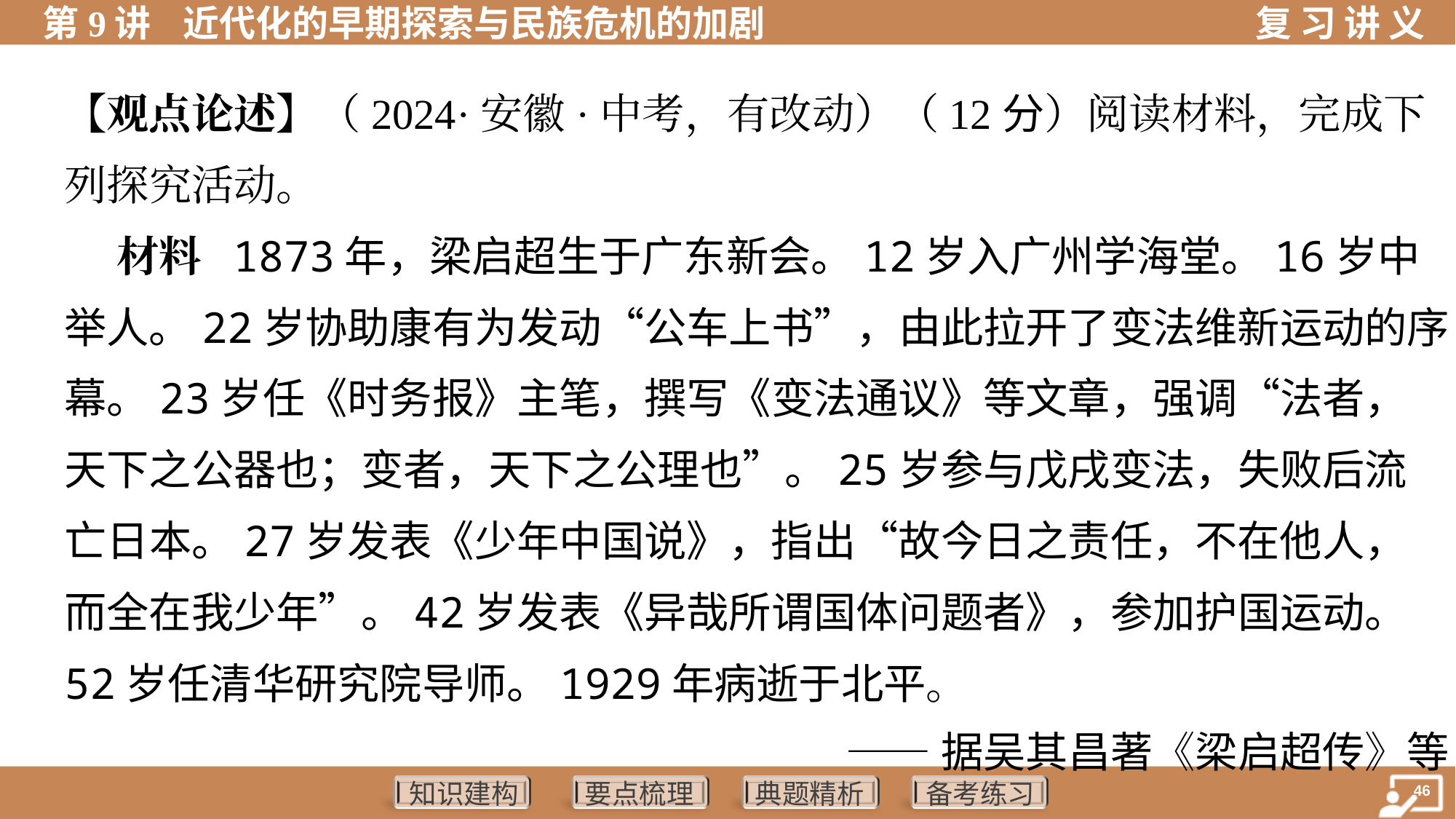

【观点论述】（2024·安徽·中考，有改动）（12分）阅读材料，完成下
列探究活动。
    材料  1873年，梁启超生于广东新会。12岁入广州学海堂。16岁中
举人。22岁协助康有为发动“公车上书”，由此拉开了变法维新运动的序
幕。23岁任《时务报》主笔，撰写《变法通议》等文章，强调“法者，
天下之公器也；变者，天下之公理也”。25岁参与戊戌变法，失败后流
亡日本。27岁发表《少年中国说》，指出“故今日之责任，不在他人，
而全在我少年”。42岁发表《异哉所谓国体问题者》，参加护国运动。
52岁任清华研究院导师。1929年病逝于北平。
——据吴其昌著《梁启超传》等